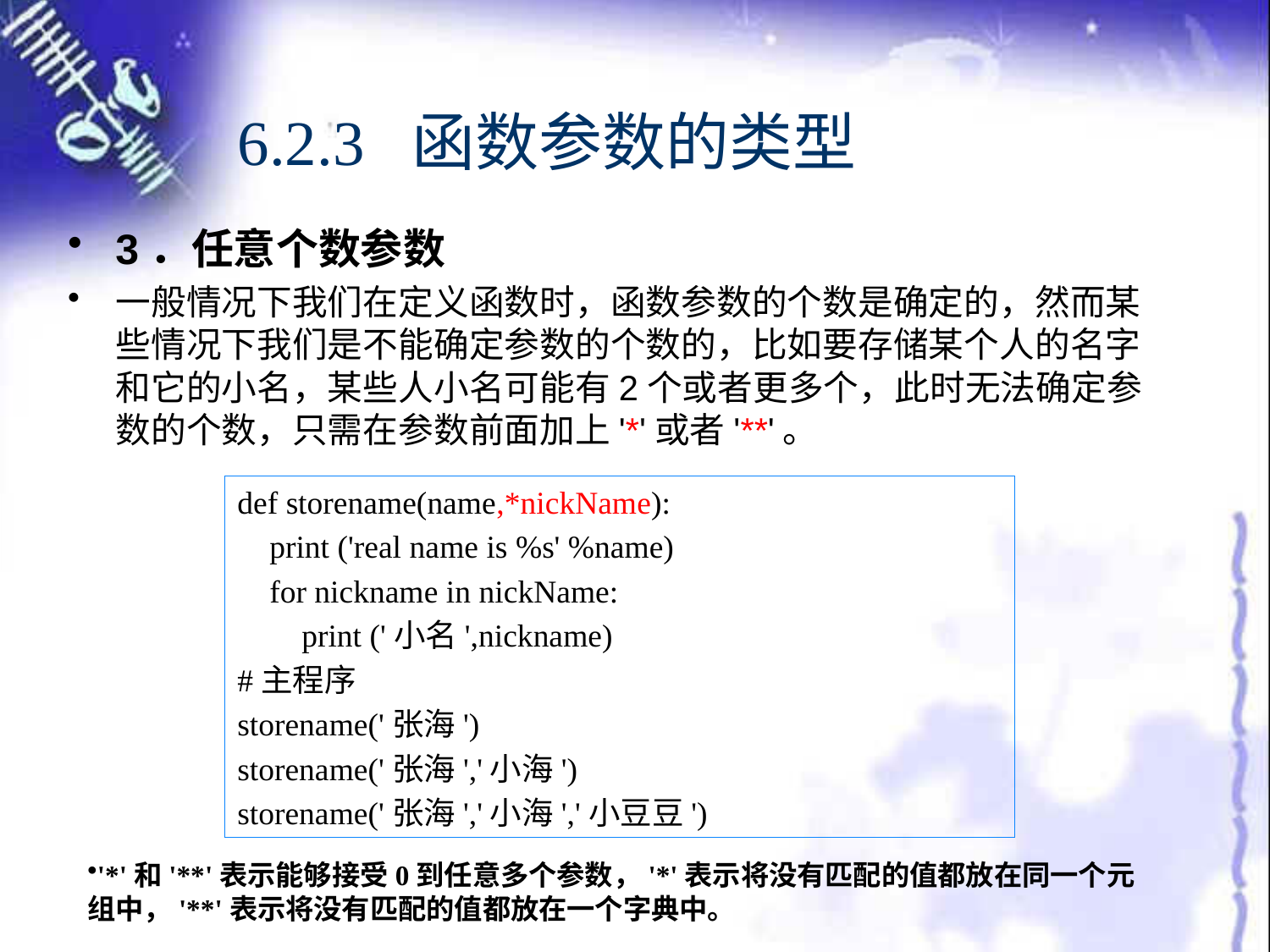

# 6.2.3  函数参数的类型
3．任意个数参数
一般情况下我们在定义函数时，函数参数的个数是确定的，然而某些情况下我们是不能确定参数的个数的，比如要存储某个人的名字和它的小名，某些人小名可能有2个或者更多个，此时无法确定参数的个数，只需在参数前面加上'*'或者'**'。

def storename(name,*nickName):
    print ('real name is %s' %name)
    for nickname in nickName:
        print ('小名',nickname)
#主程序
storename('张海')
storename('张海','小海')
storename('张海','小海','小豆豆')
'*'和'**'表示能够接受0到任意多个参数，'*'表示将没有匹配的值都放在同一个元组中，'**'表示将没有匹配的值都放在一个字典中。